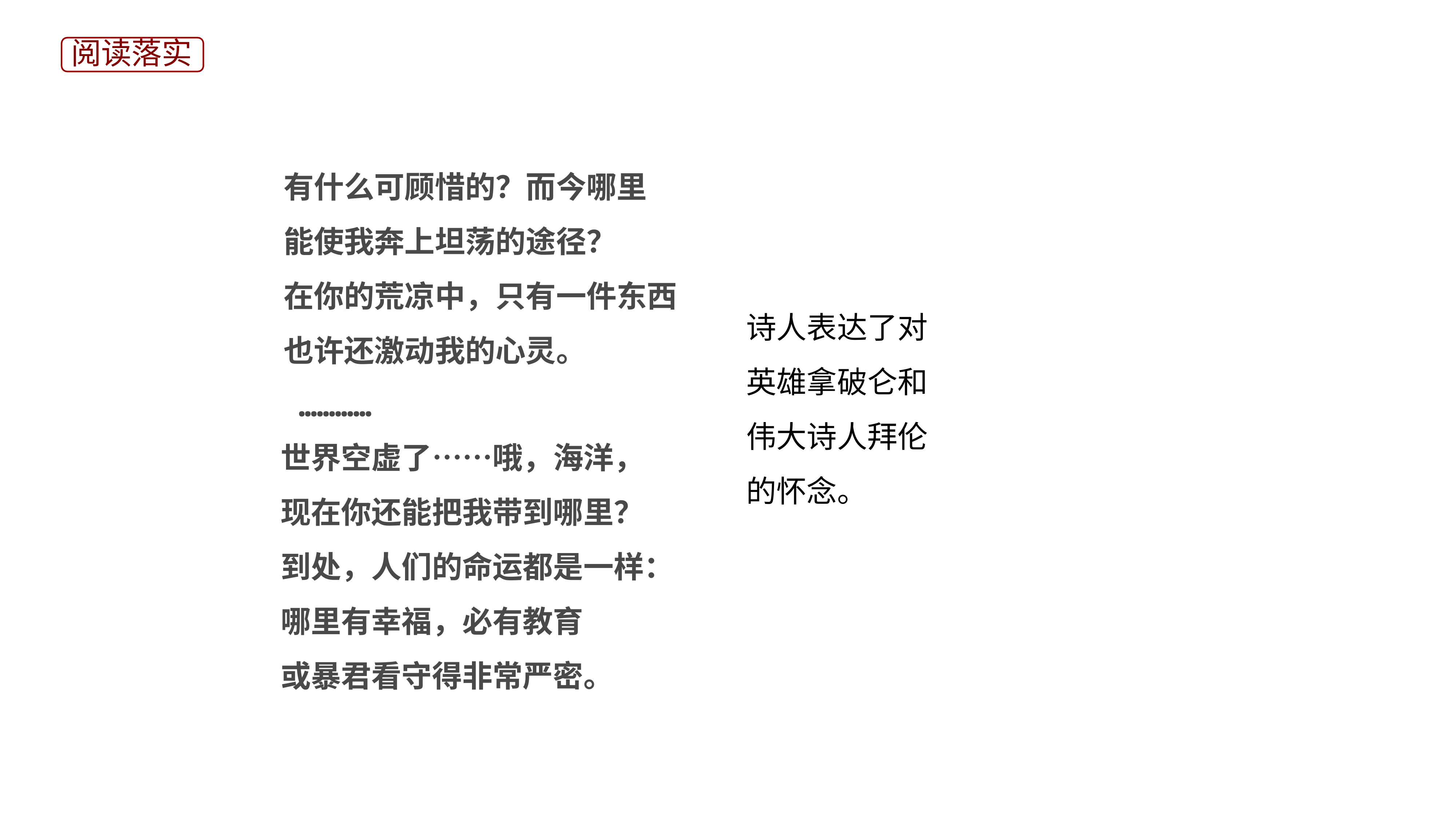

阅读落实

  有什么可顾惜的？而今哪里
  能使我奔上坦荡的途径？
  在你的荒凉中，只有一件东西
  也许还激动我的心灵。
  …………
诗人表达了对英雄拿破仑和伟大诗人拜伦的怀念。
  世界空虚了……哦，海洋，
  现在你还能把我带到哪里？
  到处，人们的命运都是一样：
  哪里有幸福，必有教育
  或暴君看守得非常严密。
学科网原创